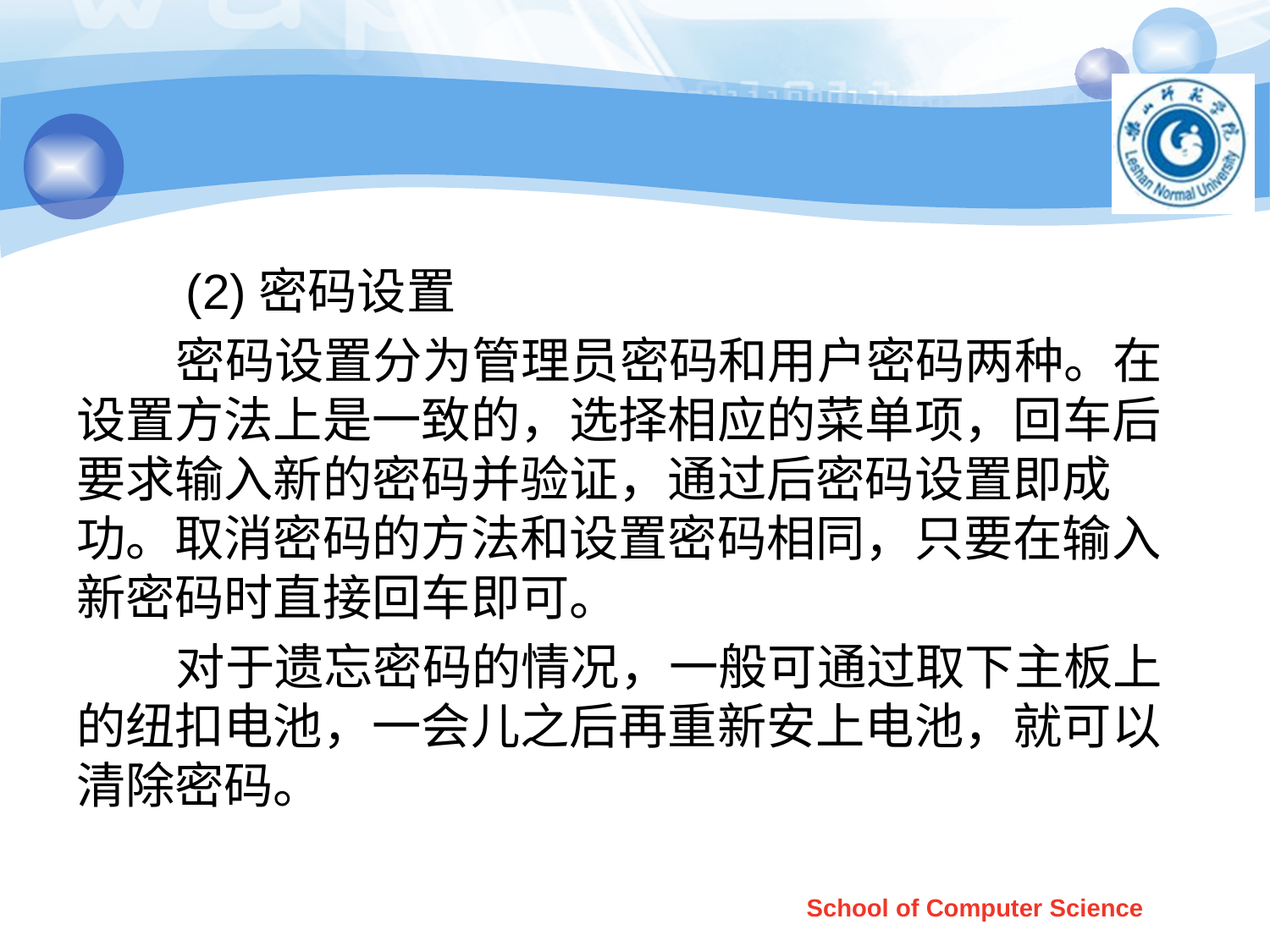

#
        (2)密码设置
        密码设置分为管理员密码和用户密码两种。在设置方法上是一致的，选择相应的菜单项，回车后要求输入新的密码并验证，通过后密码设置即成功。取消密码的方法和设置密码相同，只要在输入新密码时直接回车即可。
        对于遗忘密码的情况，一般可通过取下主板上的纽扣电池，一会儿之后再重新安上电池，就可以清除密码。

School of Computer Science